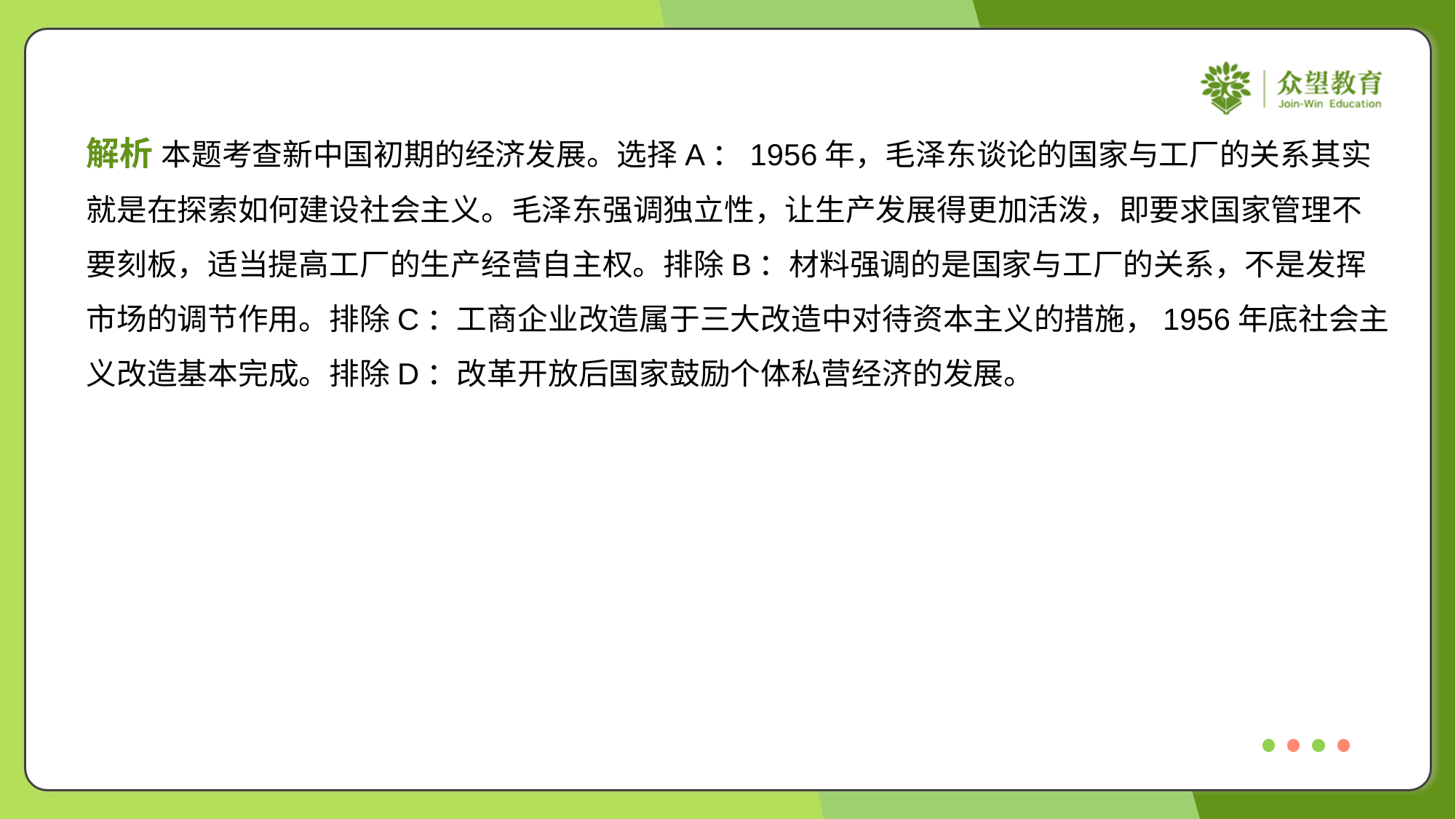

解析 本题考查新中国初期的经济发展。选择A：1956年，毛泽东谈论的国家与工厂的关系其实
就是在探索如何建设社会主义。毛泽东强调独立性，让生产发展得更加活泼，即要求国家管理不
要刻板，适当提高工厂的生产经营自主权。排除B：材料强调的是国家与工厂的关系，不是发挥
市场的调节作用。排除C：工商企业改造属于三大改造中对待资本主义的措施，1956年底社会主
义改造基本完成。排除D：改革开放后国家鼓励个体私营经济的发展。